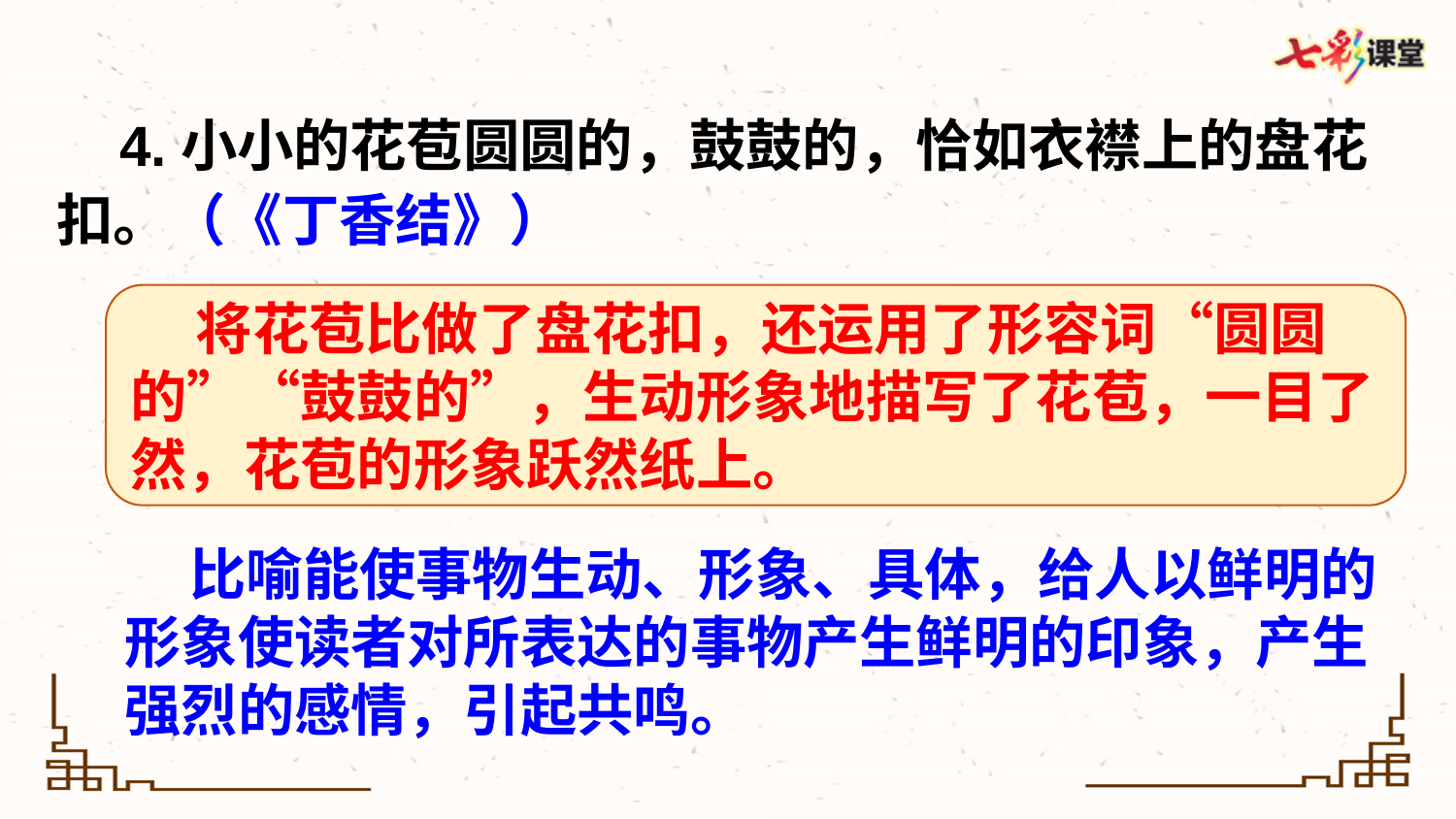

4.小小的花苞圆圆的，鼓鼓的，恰如衣襟上的盘花扣。（《丁香结》）
    将花苞比做了盘花扣，还运用了形容词“圆圆的”“鼓鼓的”，生动形象地描写了花苞，一目了然，花苞的形象跃然纸上。
    比喻能使事物生动、形象、具体，给人以鲜明的形象使读者对所表达的事物产生鲜明的印象，产生强烈的感情，引起共鸣。